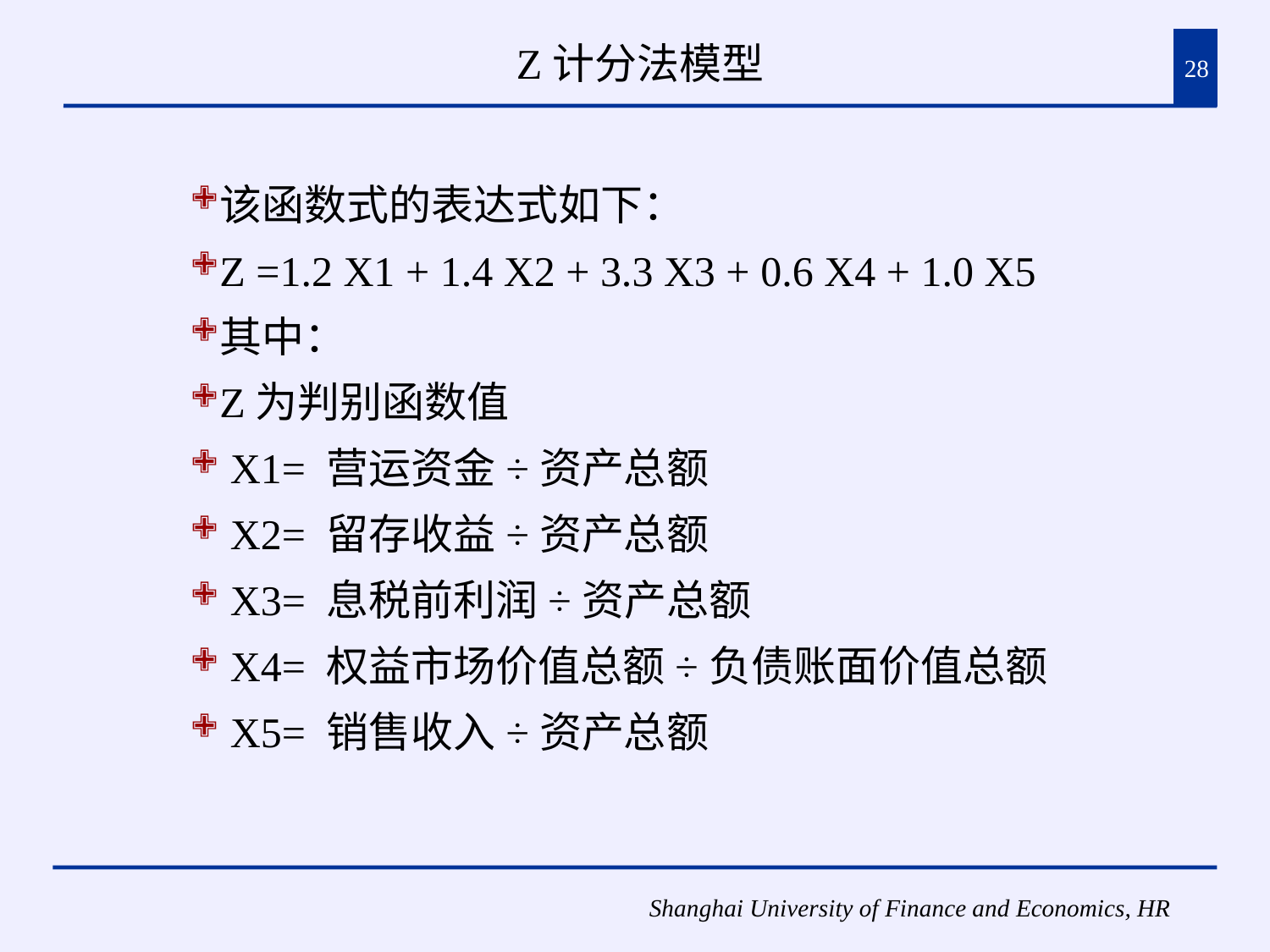

# Z计分法模型
28
该函数式的表达式如下：
Z =1.2 X1 + 1.4 X2 + 3.3 X3 + 0.6 X4 + 1.0 X5
其中：
Z为判别函数值
 X1= 营运资金÷资产总额
 X2= 留存收益÷资产总额
 X3= 息税前利润÷资产总额
 X4= 权益市场价值总额÷负债账面价值总额
 X5= 销售收入÷资产总额